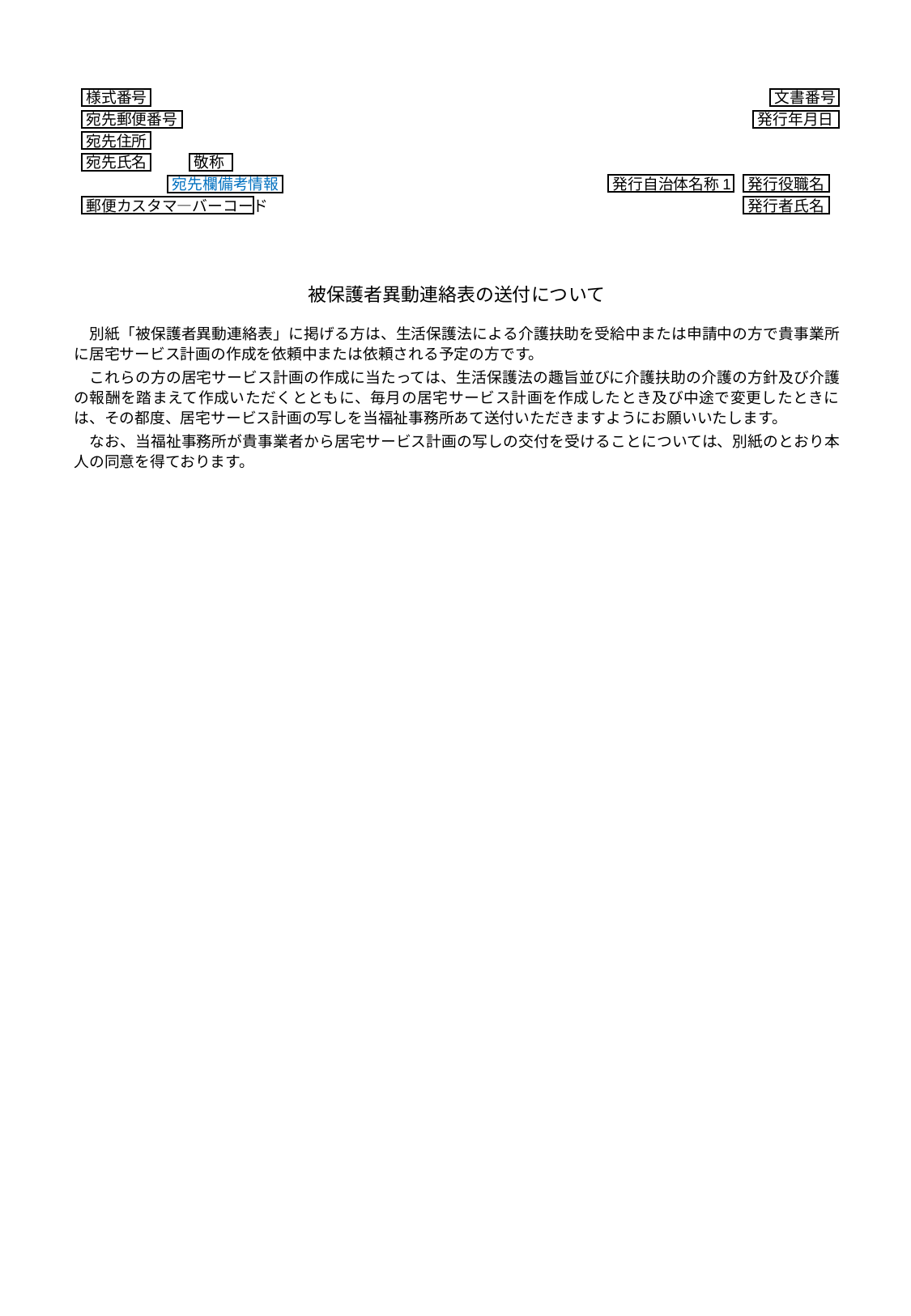

様式番号
文書番号
宛先郵便番号
発行年月日
宛先住所
宛先氏名
敬称
発行自治体名称1
発行役職名
宛先欄備考情報
郵便カスタマ―バーコード
発行者氏名
被保護者異動連絡表の送付について
　別紙「被保護者異動連絡表」に掲げる方は、生活保護法による介護扶助を受給中または申請中の方で貴事業所に居宅サービス計画の作成を依頼中または依頼される予定の方です。
　これらの方の居宅サービス計画の作成に当たっては、生活保護法の趣旨並びに介護扶助の介護の方針及び介護の報酬を踏まえて作成いただくとともに、毎月の居宅サービス計画を作成したとき及び中途で変更したときには、その都度、居宅サービス計画の写しを当福祉事務所あて送付いただきますようにお願いいたします。
　なお、当福祉事務所が貴事業者から居宅サービス計画の写しの交付を受けることについては、別紙のとおり本人の同意を得ております。